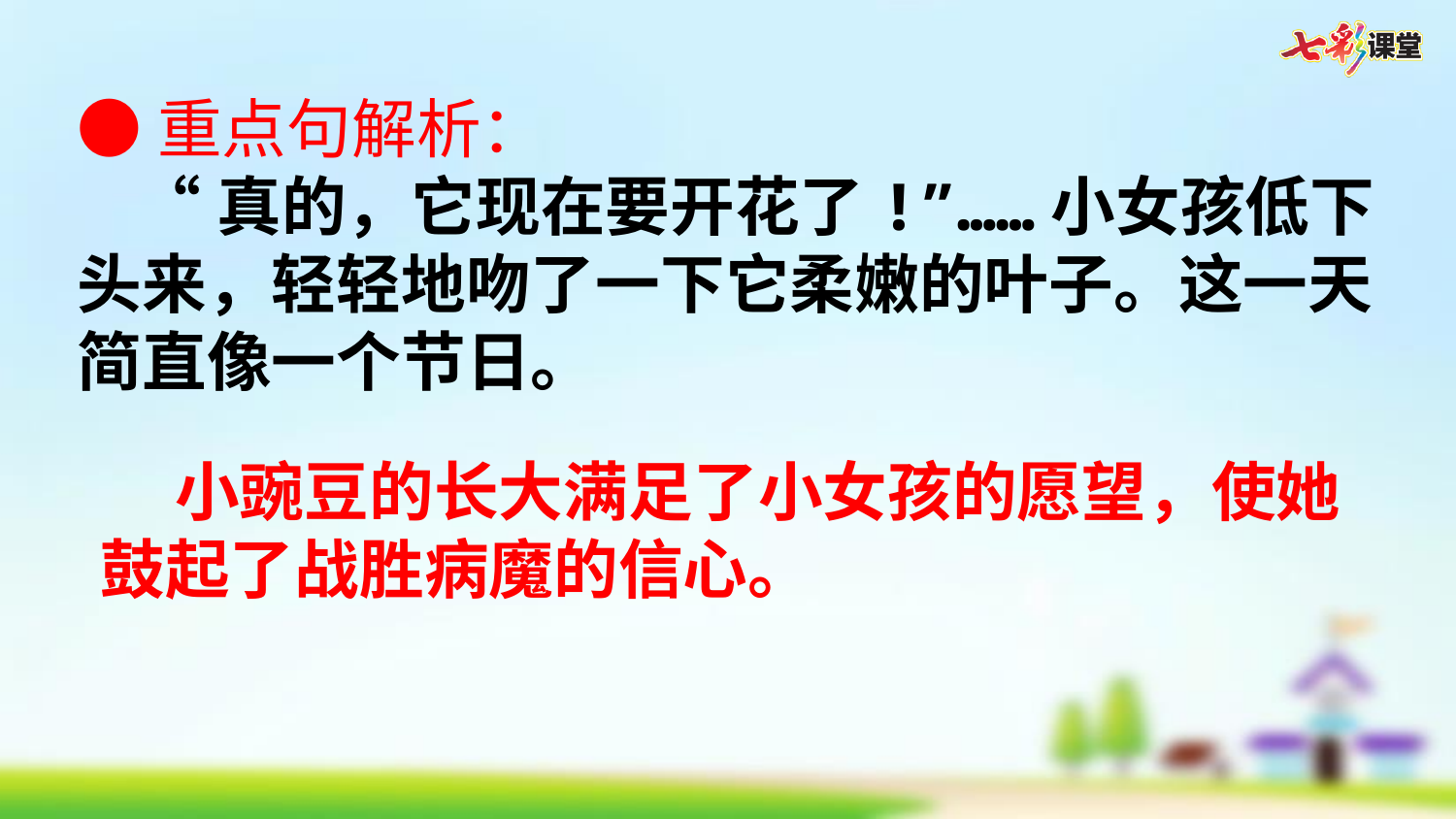

●重点句解析：
    “真的，它现在要开花了!”……小女孩低下头来，轻轻地吻了一下它柔嫩的叶子。这一天简直像一个节日。
    小豌豆的长大满足了小女孩的愿望，使她鼓起了战胜病魔的信心。